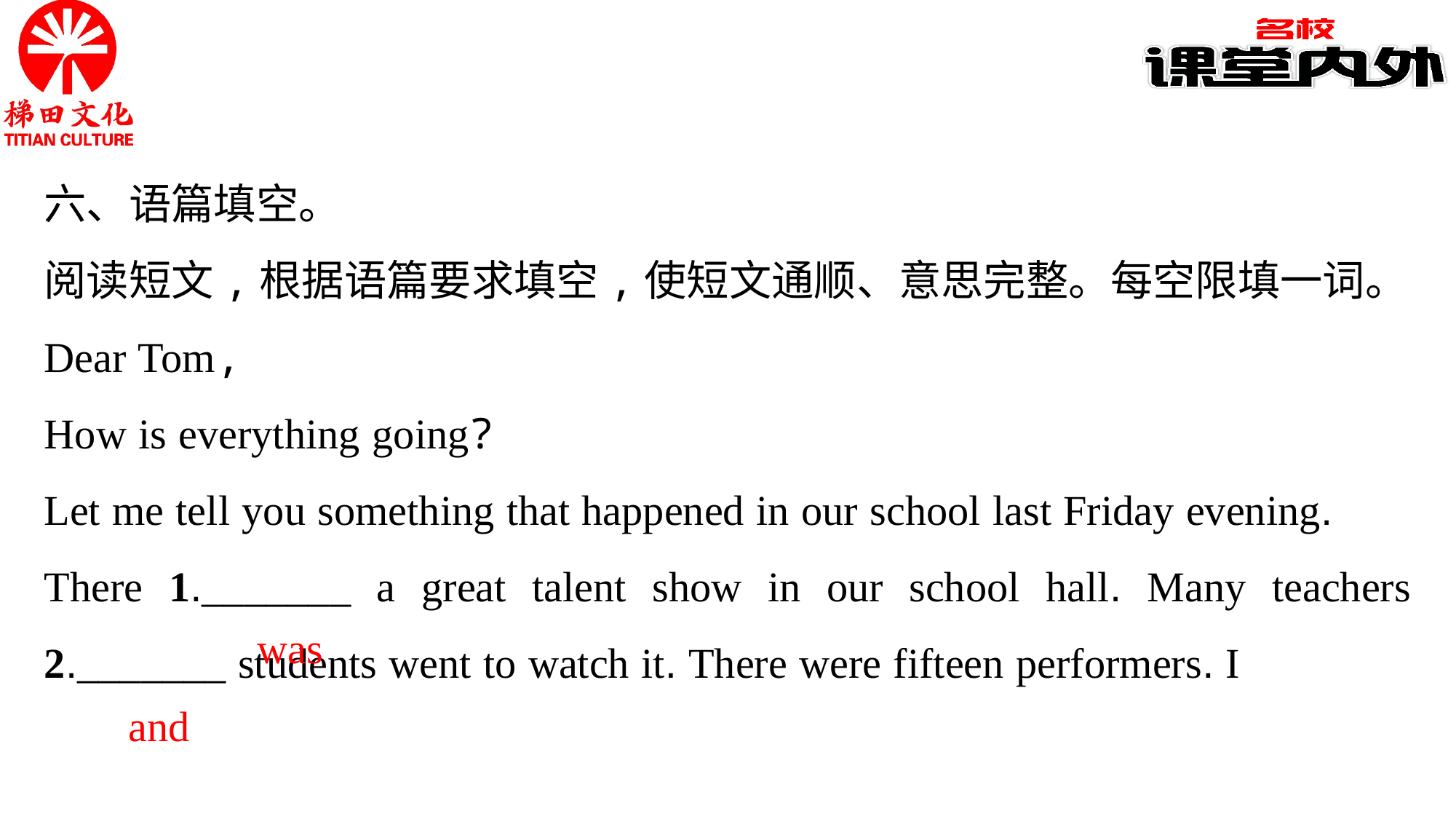

六、语篇填空。
阅读短文,根据语篇要求填空,使短文通顺、意思完整。每空限填一词。
Dear Tom,
How is everything going?
Let me tell you something that happened in our school last Friday evening.
There 1._______ a great talent show in our school hall. Many teachers 2._______ students went to watch it. There were fifteen performers. I
was
and